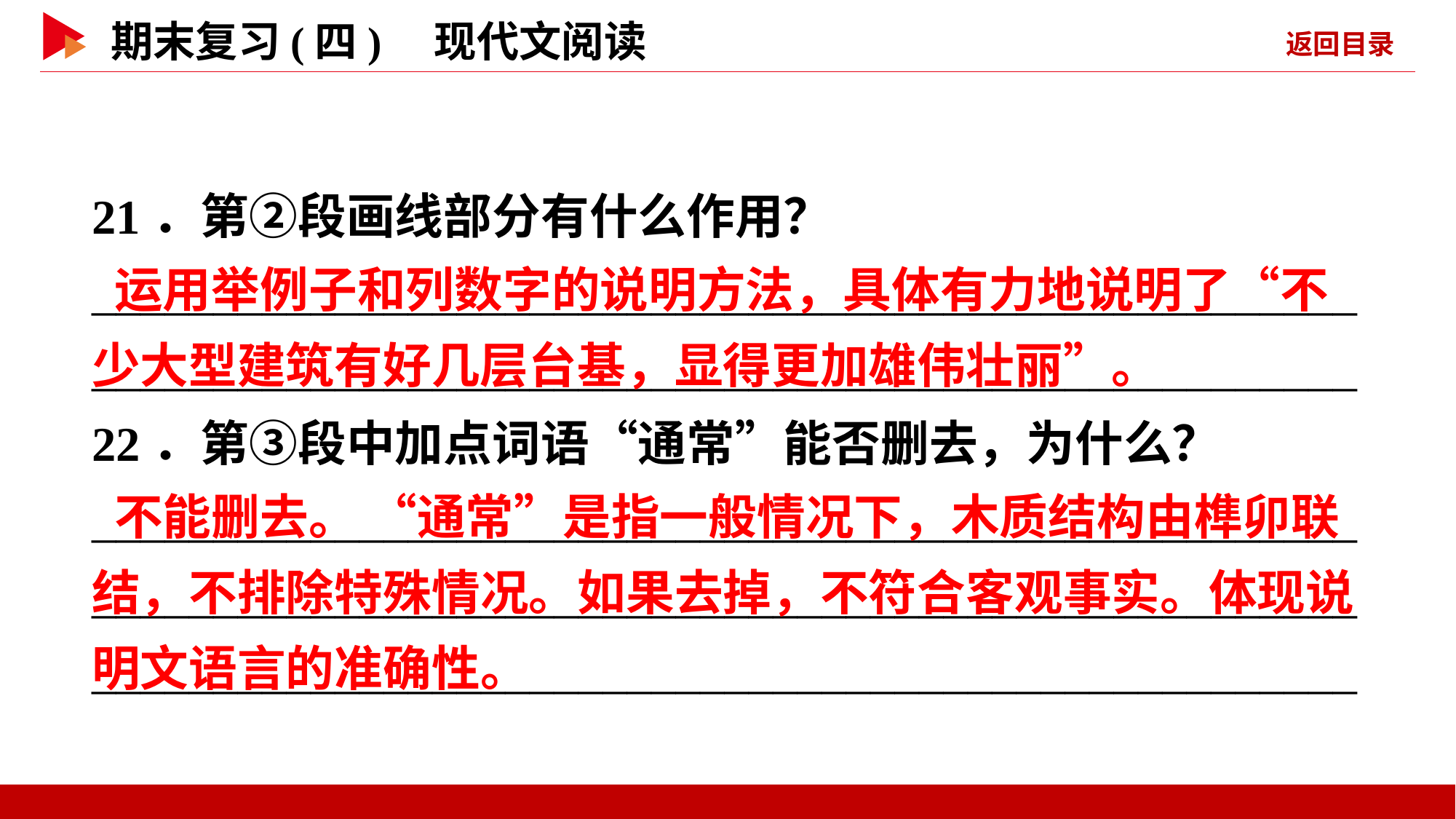

21．第②段画线部分有什么作用？
________________________________________________________________________________________________________
22．第③段中加点词语“通常”能否删去，为什么？
____________________________________________________________________________________________________________________________________________________________
 运用举例子和列数字的说明方法，具体有力地说明了“不少大型建筑有好几层台基，显得更加雄伟壮丽”。
 不能删去。 “通常”是指一般情况下，木质结构由榫卯联结，不排除特殊情况。如果去掉，不符合客观事实。体现说明文语言的准确性。